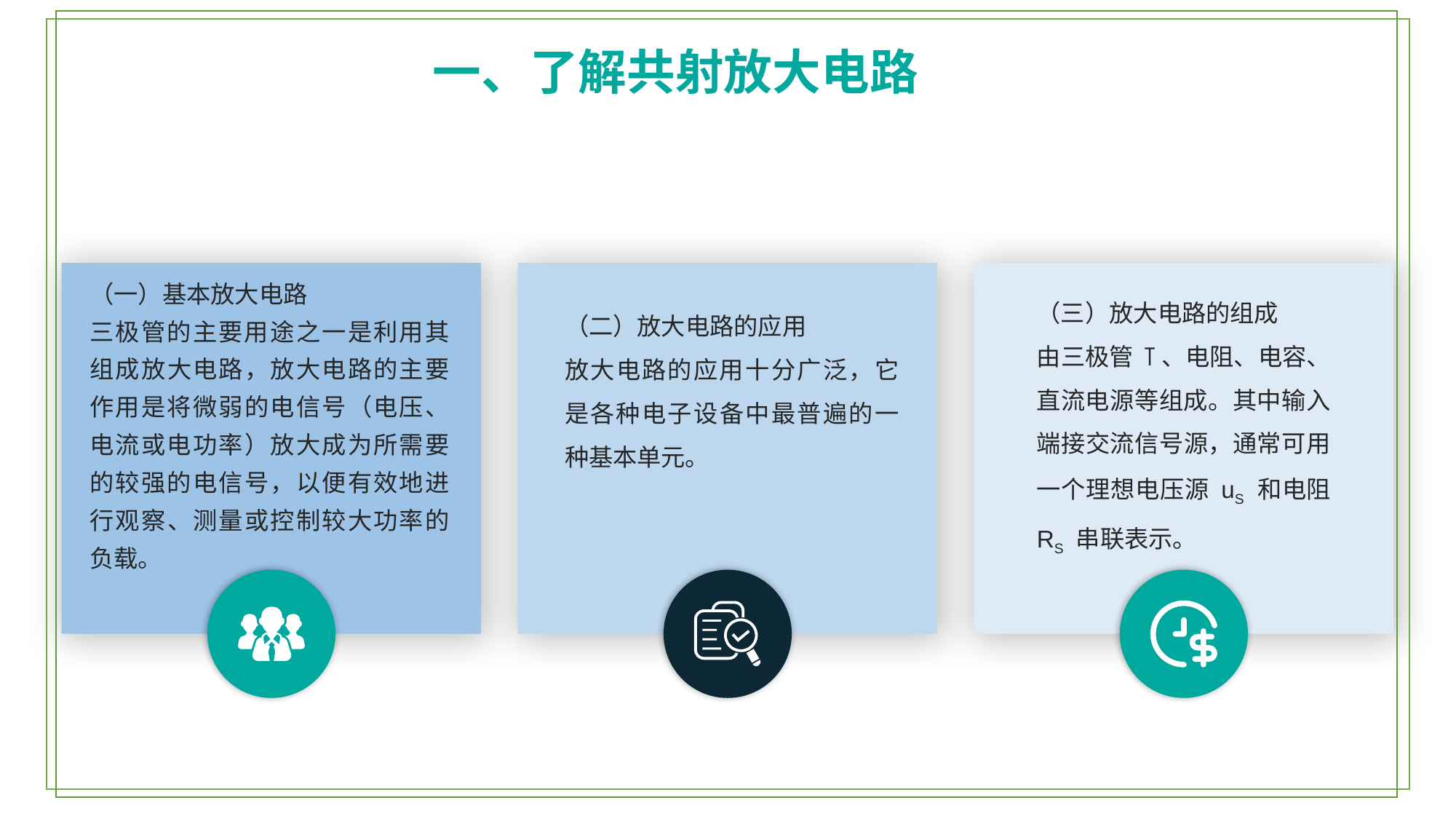

一、了解共射放大电路

（一）基本放大电路
三极管的主要用途之一是利用其组成放大电路，放大电路的主要作用是将微弱的电信号（电压、电流或电功率）放大成为所需要的较强的电信号，以便有效地进行观察、测量或控制较大功率的负载。
（三）放大电路的组成
由三极管 T、电阻、电容、直流电源等组成。其中输入端接交流信号源，通常可用一个理想电压源 uS 和电阻 RS 串联表示。
（二）放大电路的应用
放大电路的应用十分广泛，它是各种电子设备中最普遍的一种基本单元。